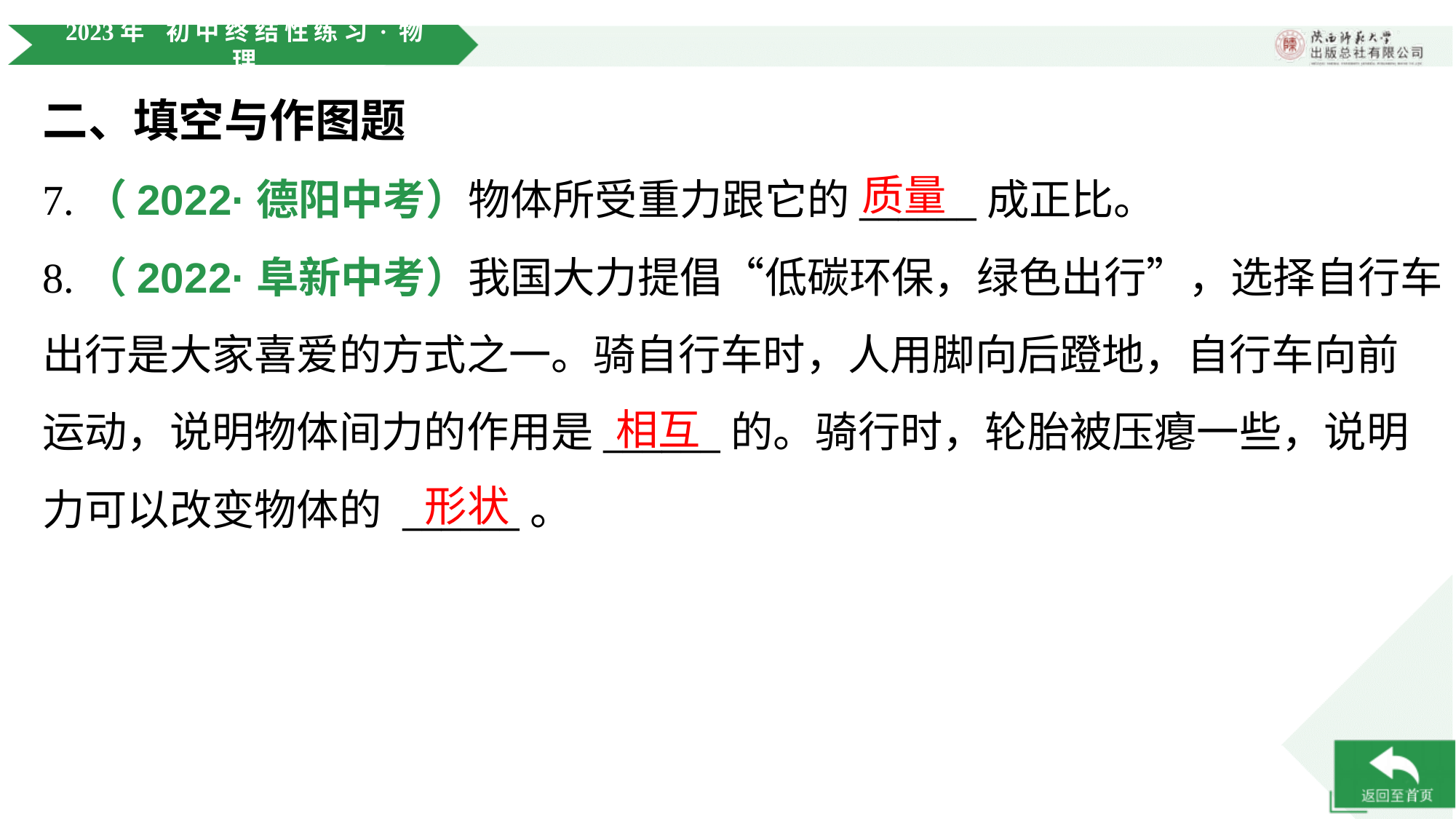

二、填空与作图题
质量
7.（2022·德阳中考）物体所受重力跟它的______成正比。
8.（2022·阜新中考）我国大力提倡“低碳环保，绿色出行”，选择自行车
出行是大家喜爱的方式之一。骑自行车时，人用脚向后蹬地，自行车向前
运动，说明物体间力的作用是______的。骑行时，轮胎被压瘪一些，说明
力可以改变物体的 ______。
相互
形状